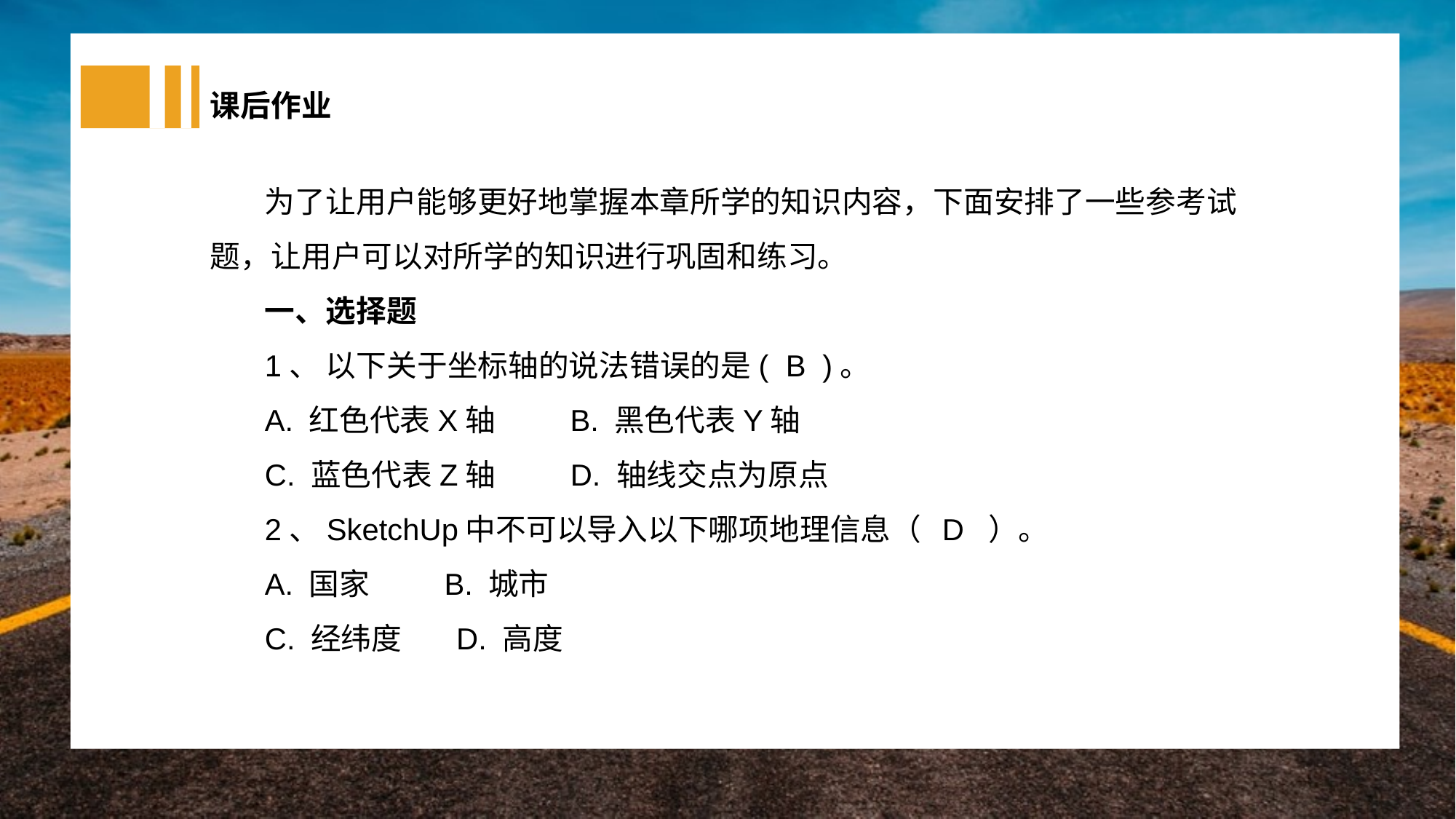

课后作业

为了让用户能够更好地掌握本章所学的知识内容，下面安排了一些参考试题，让用户可以对所学的知识进行巩固和练习。
一、选择题
1、 以下关于坐标轴的说法错误的是(  B  )。
A. 红色代表X轴          B. 黑色代表Y轴
C. 蓝色代表Z轴          D. 轴线交点为原点
2、SketchUp中不可以导入以下哪项地理信息（  D  ）。
A. 国家          B. 城市
C. 经纬度       D. 高度